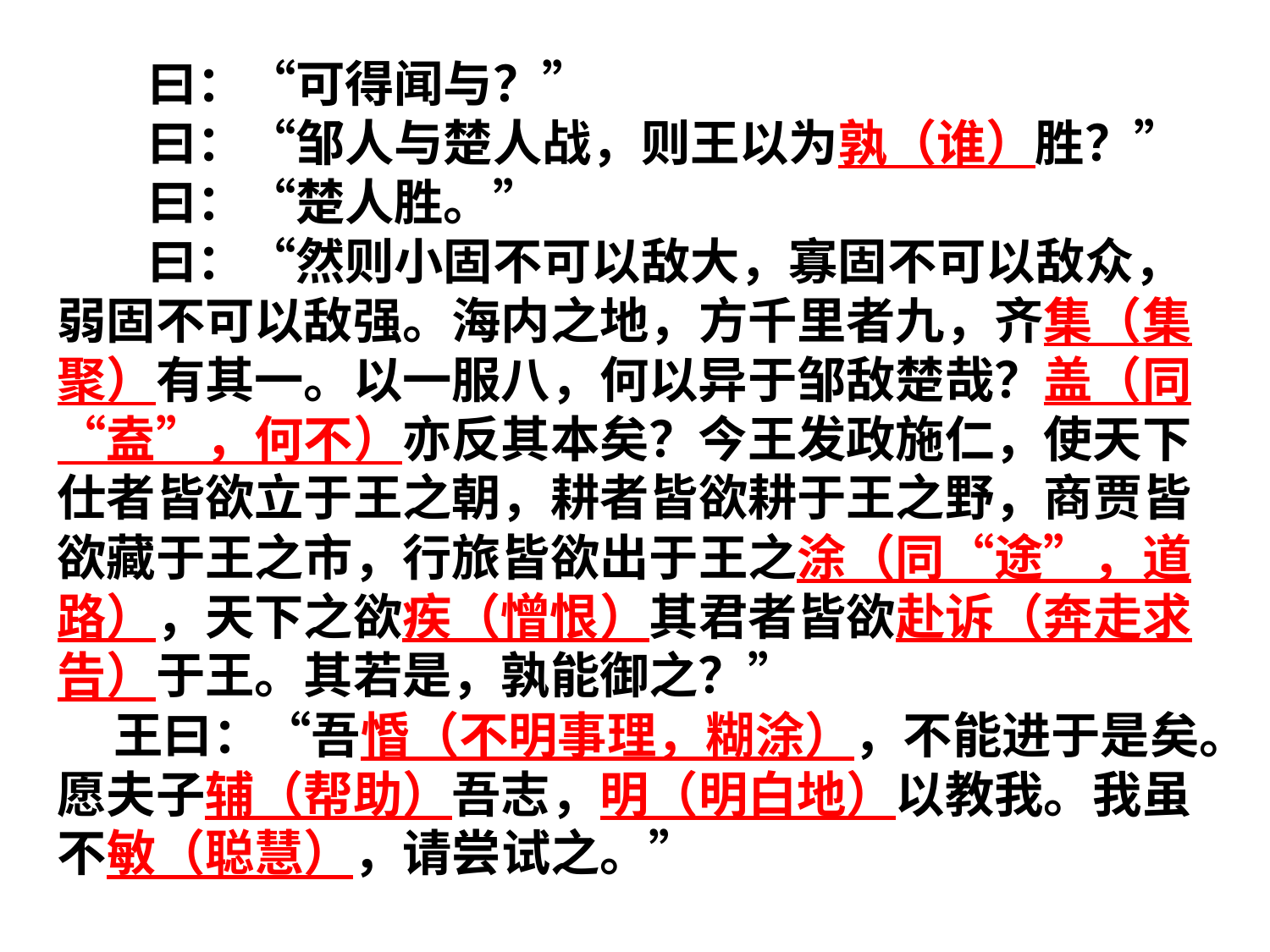

曰：“可得闻与？”
       曰：“邹人与楚人战，则王以为孰（谁）胜？”
       曰：“楚人胜。”
       曰：“然则小固不可以敌大，寡固不可以敌众，弱固不可以敌强。海内之地，方千里者九，齐集（集聚）有其一。以一服八，何以异于邹敌楚哉？盖（同“盍”，何不）亦反其本矣？今王发政施仁，使天下仕者皆欲立于王之朝，耕者皆欲耕于王之野，商贾皆欲藏于王之市，行旅皆欲出于王之涂（同“途”，道路），天下之欲疾（憎恨）其君者皆欲赴诉（奔走求告）于王。其若是，孰能御之？”
    王曰：“吾惛（不明事理，糊涂），不能进于是矣。愿夫子辅（帮助）吾志，明（明白地）以教我。我虽不敏（聪慧），请尝试之。”